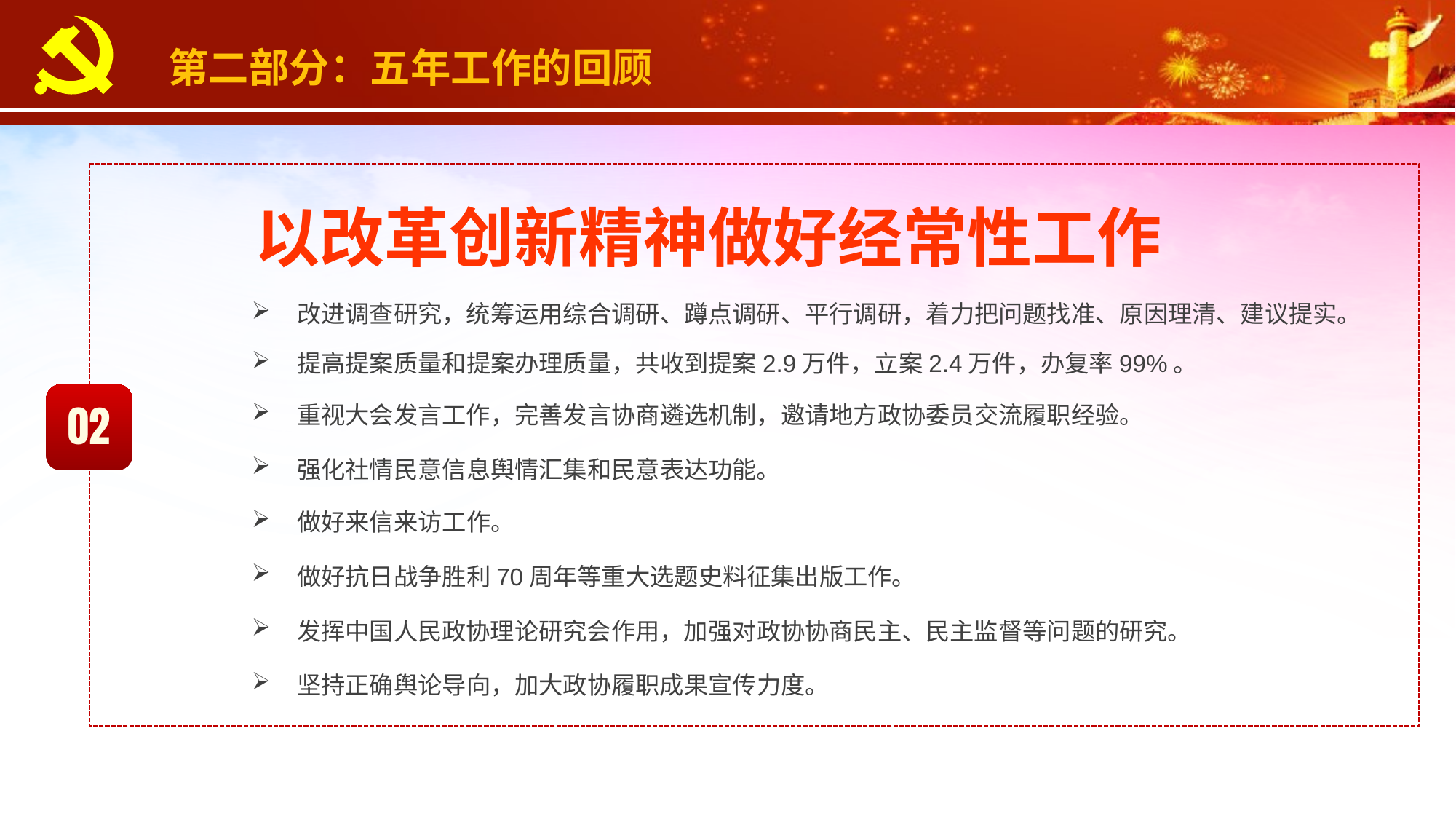

第二部分：五年工作的回顾

以改革创新精神做好经常性工作
改进调查研究，统筹运用综合调研、蹲点调研、平行调研，着力把问题找准、原因理清、建议提实。
提高提案质量和提案办理质量，共收到提案2.9万件，立案2.4万件，办复率99%。
重视大会发言工作，完善发言协商遴选机制，邀请地方政协委员交流履职经验。
02
强化社情民意信息舆情汇集和民意表达功能。
做好来信来访工作。
做好抗日战争胜利70周年等重大选题史料征集出版工作。
发挥中国人民政协理论研究会作用，加强对政协协商民主、民主监督等问题的研究。
坚持正确舆论导向，加大政协履职成果宣传力度。